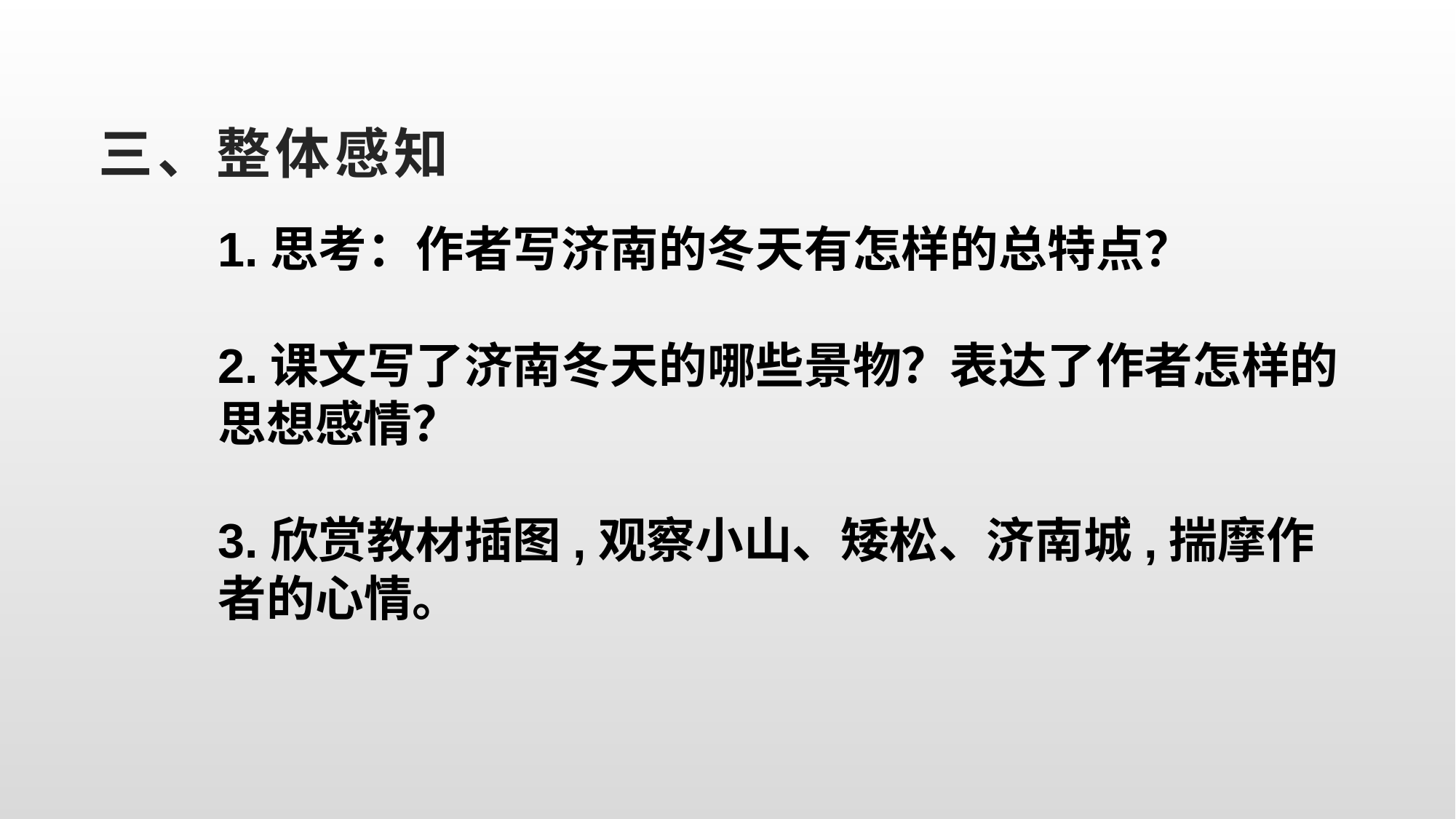

# 三、整体感知
1.思考：作者写济南的冬天有怎样的总特点？

2.课文写了济南冬天的哪些景物？表达了作者怎样的思想感情？

3.欣赏教材插图,观察小山、矮松、济南城,揣摩作者的心情。